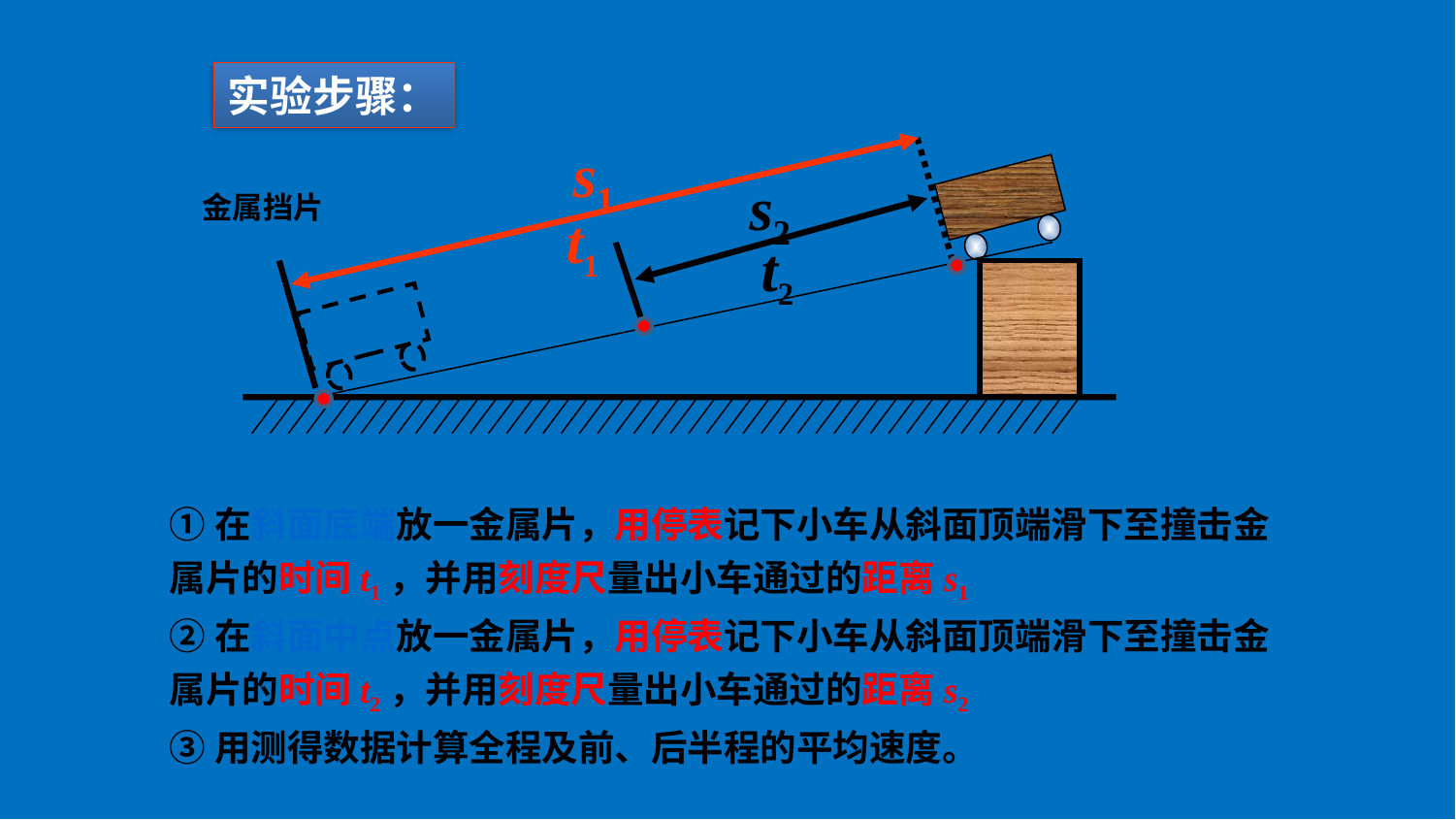

实验步骤：
s1

s2

金属挡片
t1

t2

①在斜面底端放一金属片，用停表记下小车从斜面顶端滑下至撞击金属片的时间t1，并用刻度尺量出小车通过的距离s1
②在斜面中点放一金属片，用停表记下小车从斜面顶端滑下至撞击金属片的时间t2，并用刻度尺量出小车通过的距离s2
③用测得数据计算全程及前、后半程的平均速度。